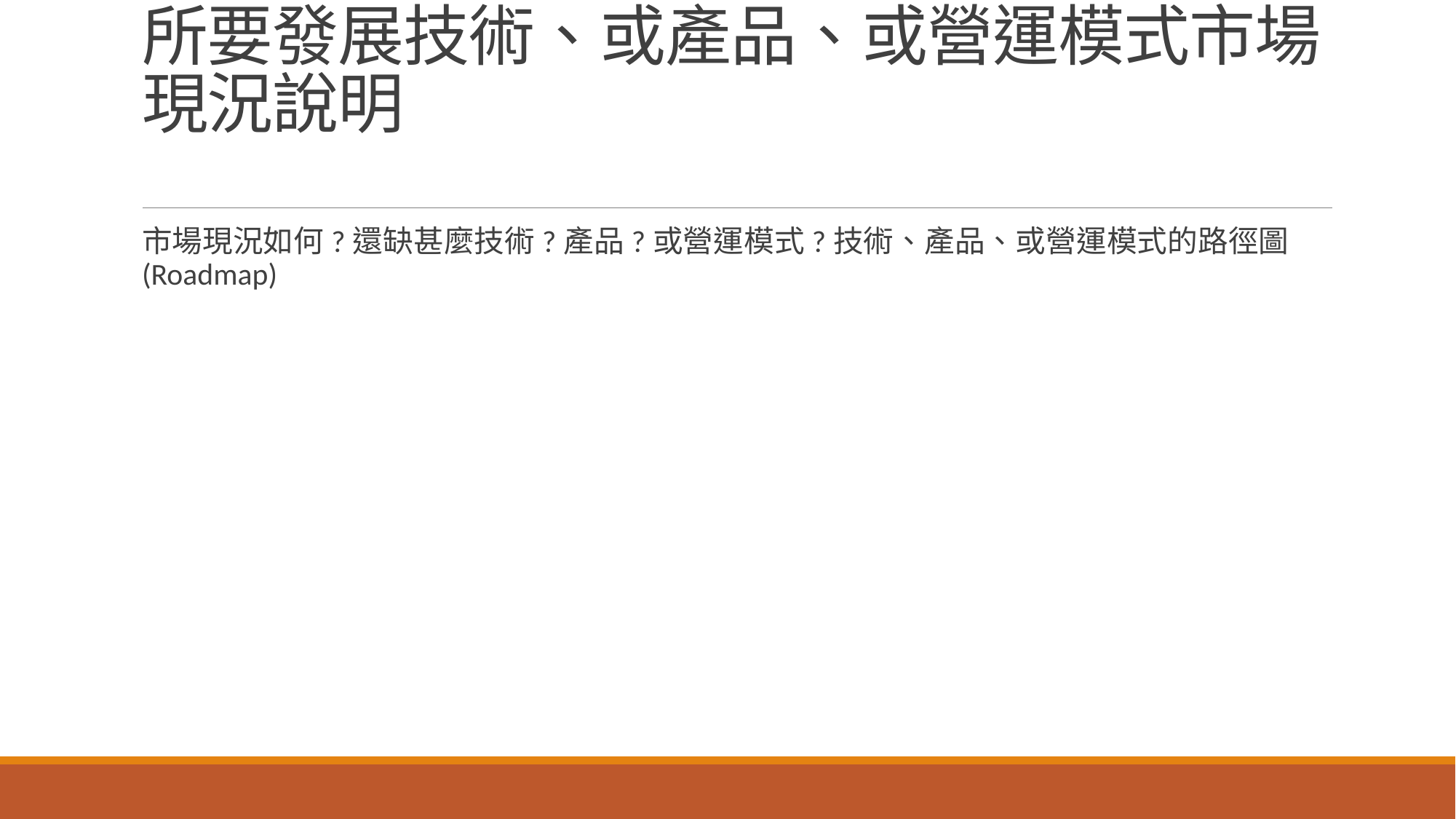

# 所要發展技術、或產品、或營運模式市場現況說明
市場現況如何?還缺甚麼技術?產品?或營運模式?技術、產品、或營運模式的路徑圖(Roadmap)